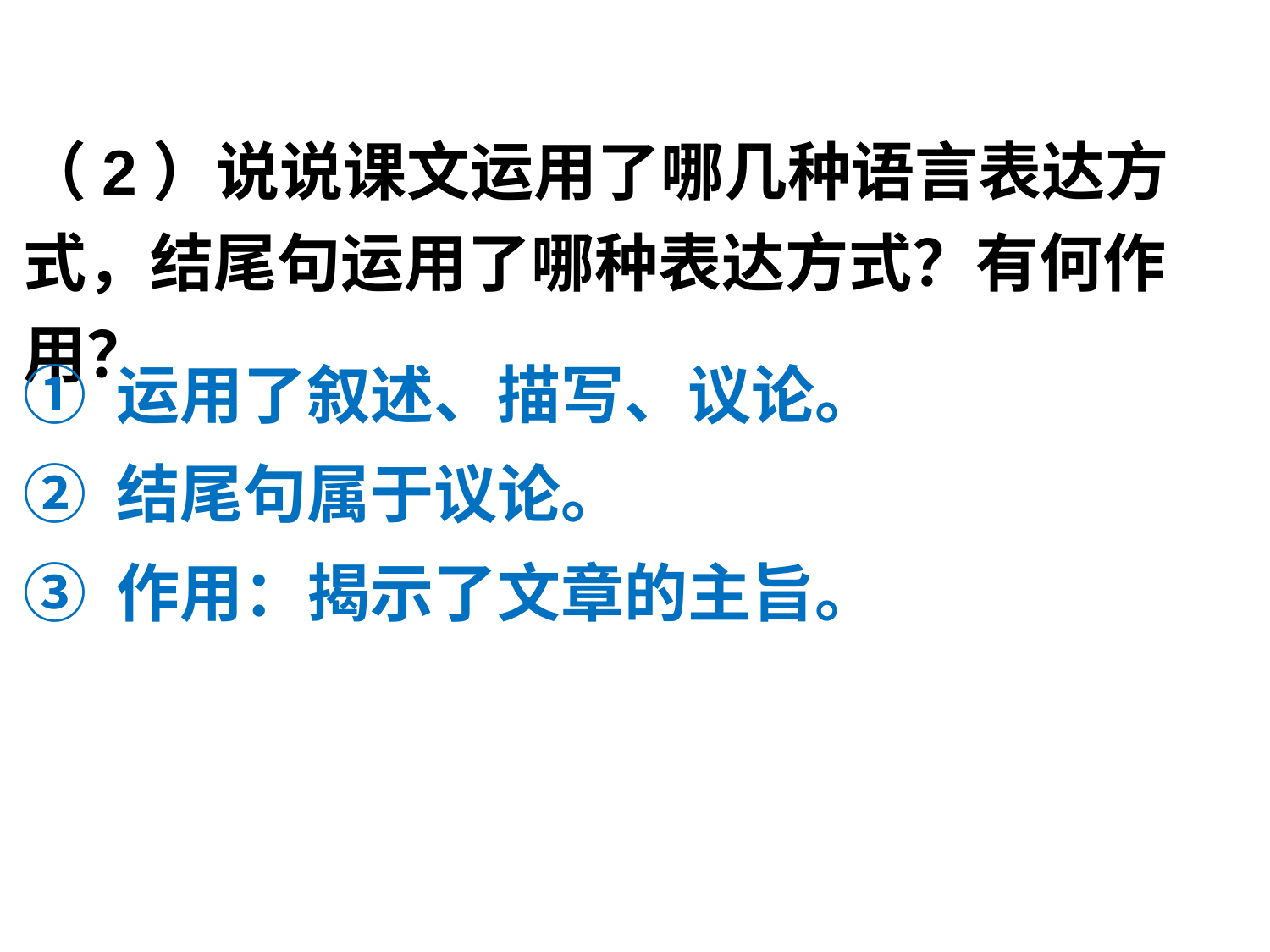

（2）说说课文运用了哪几种语言表达方式，结尾句运用了哪种表达方式？有何作用？
① 运用了叙述、描写、议论。
② 结尾句属于议论。
③ 作用：揭示了文章的主旨。